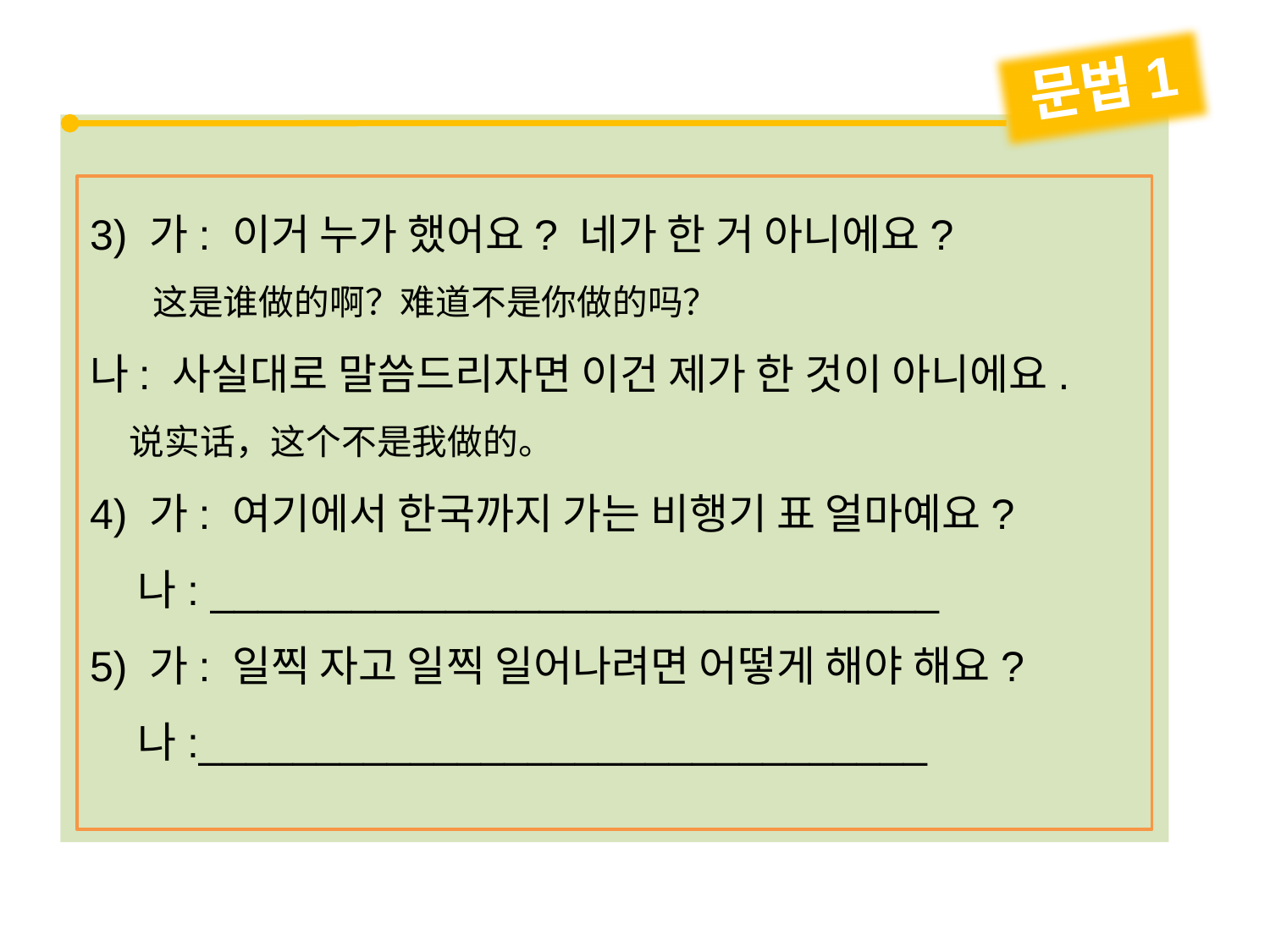

문법1

3) 가: 이거 누가 했어요? 네가 한 거 아니에요?
       这是谁做的啊？难道不是你做的吗？
나: 사실대로 말씀드리자면 이건 제가 한 것이 아니에요.
    说实话，这个不是我做的。
4) 가: 여기에서 한국까지 가는 비행기 표 얼마예요?
    나: _______________________________
5) 가: 일찍 자고 일찍 일어나려면 어떻게 해야 해요?
    나:_______________________________